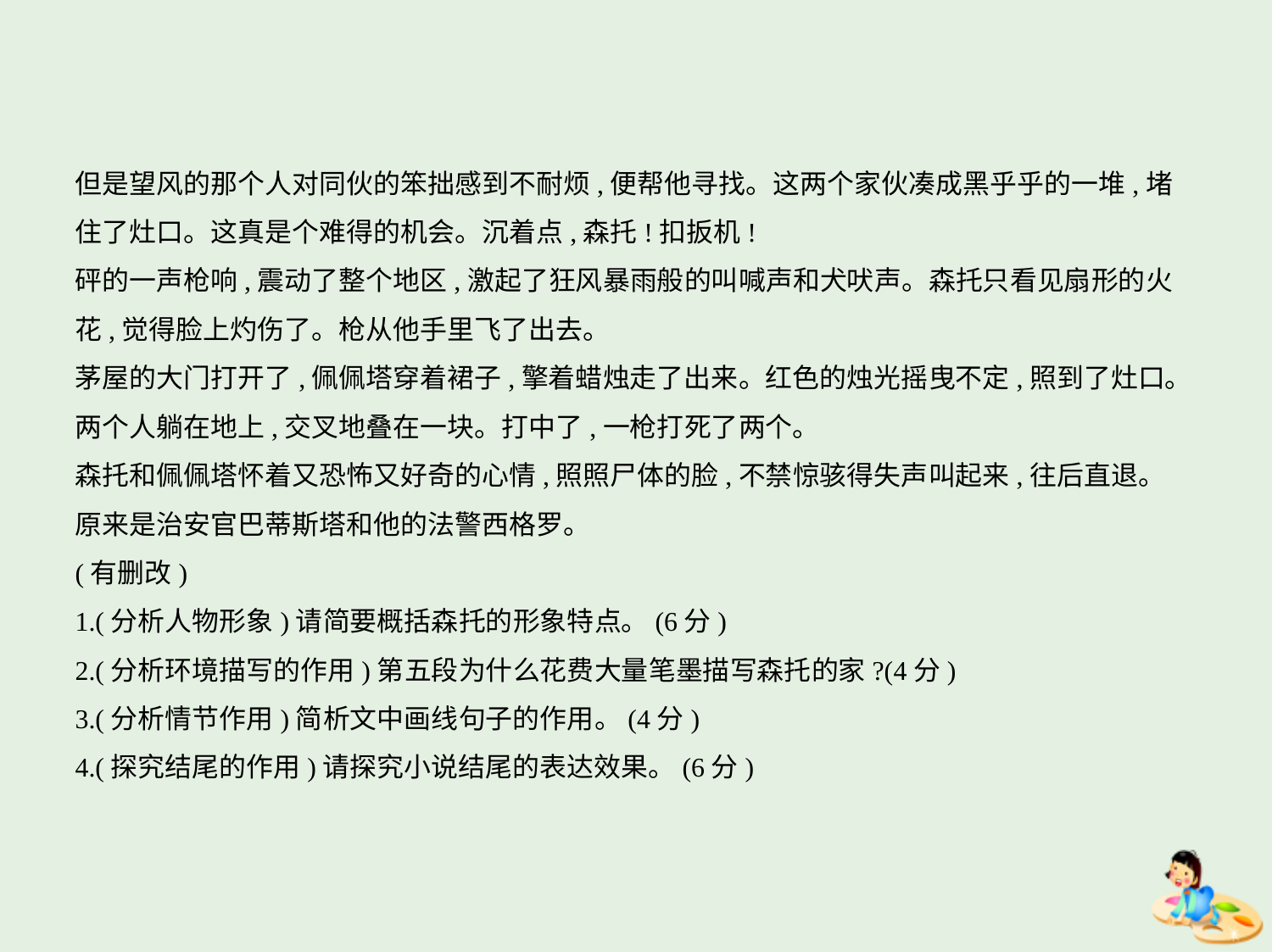

但是望风的那个人对同伙的笨拙感到不耐烦,便帮他寻找。这两个家伙凑成黑乎乎的一堆,堵
住了灶口。这真是个难得的机会。沉着点,森托!扣扳机!
砰的一声枪响,震动了整个地区,激起了狂风暴雨般的叫喊声和犬吠声。森托只看见扇形的火
花,觉得脸上灼伤了。枪从他手里飞了出去。
茅屋的大门打开了,佩佩塔穿着裙子,擎着蜡烛走了出来。红色的烛光摇曳不定,照到了灶口。
两个人躺在地上,交叉地叠在一块。打中了,一枪打死了两个。
森托和佩佩塔怀着又恐怖又好奇的心情,照照尸体的脸,不禁惊骇得失声叫起来,往后直退。
原来是治安官巴蒂斯塔和他的法警西格罗。
(有删改)
1.(分析人物形象)请简要概括森托的形象特点。(6分)
2.(分析环境描写的作用)第五段为什么花费大量笔墨描写森托的家?(4分)
3.(分析情节作用)简析文中画线句子的作用。(4分)
4.(探究结尾的作用)请探究小说结尾的表达效果。(6分)